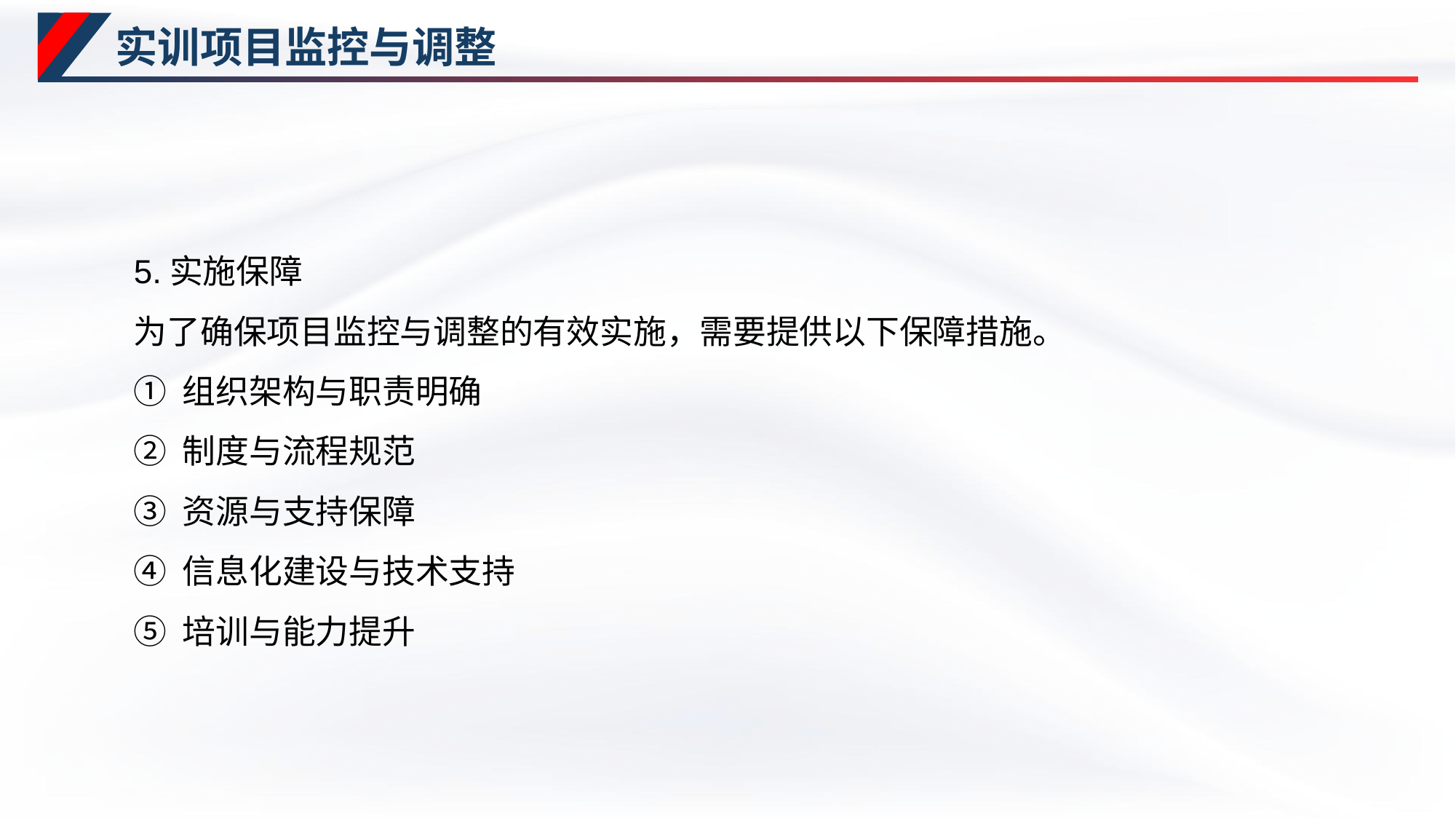

# 实训项目监控与调整
5.实施保障
为了确保项目监控与调整的有效实施，需要提供以下保障措施。
① 组织架构与职责明确
② 制度与流程规范
③ 资源与支持保障
④ 信息化建设与技术支持
⑤ 培训与能力提升